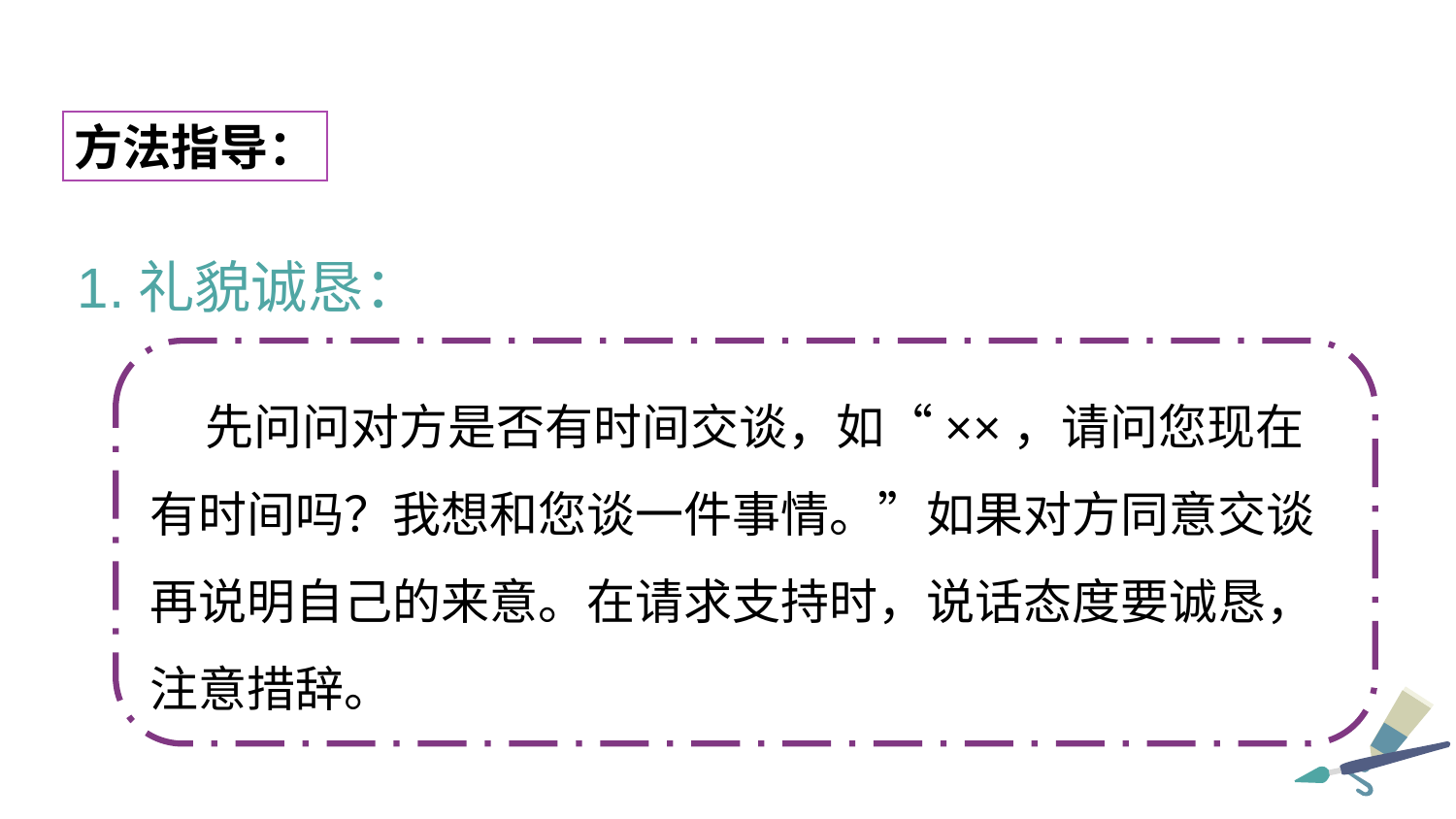

方法指导：
1.礼貌诚恳：
    先问问对方是否有时间交谈，如“××，请问您现在有时间吗？我想和您谈一件事情。”如果对方同意交谈再说明自己的来意。在请求支持时，说话态度要诚恳，注意措辞。